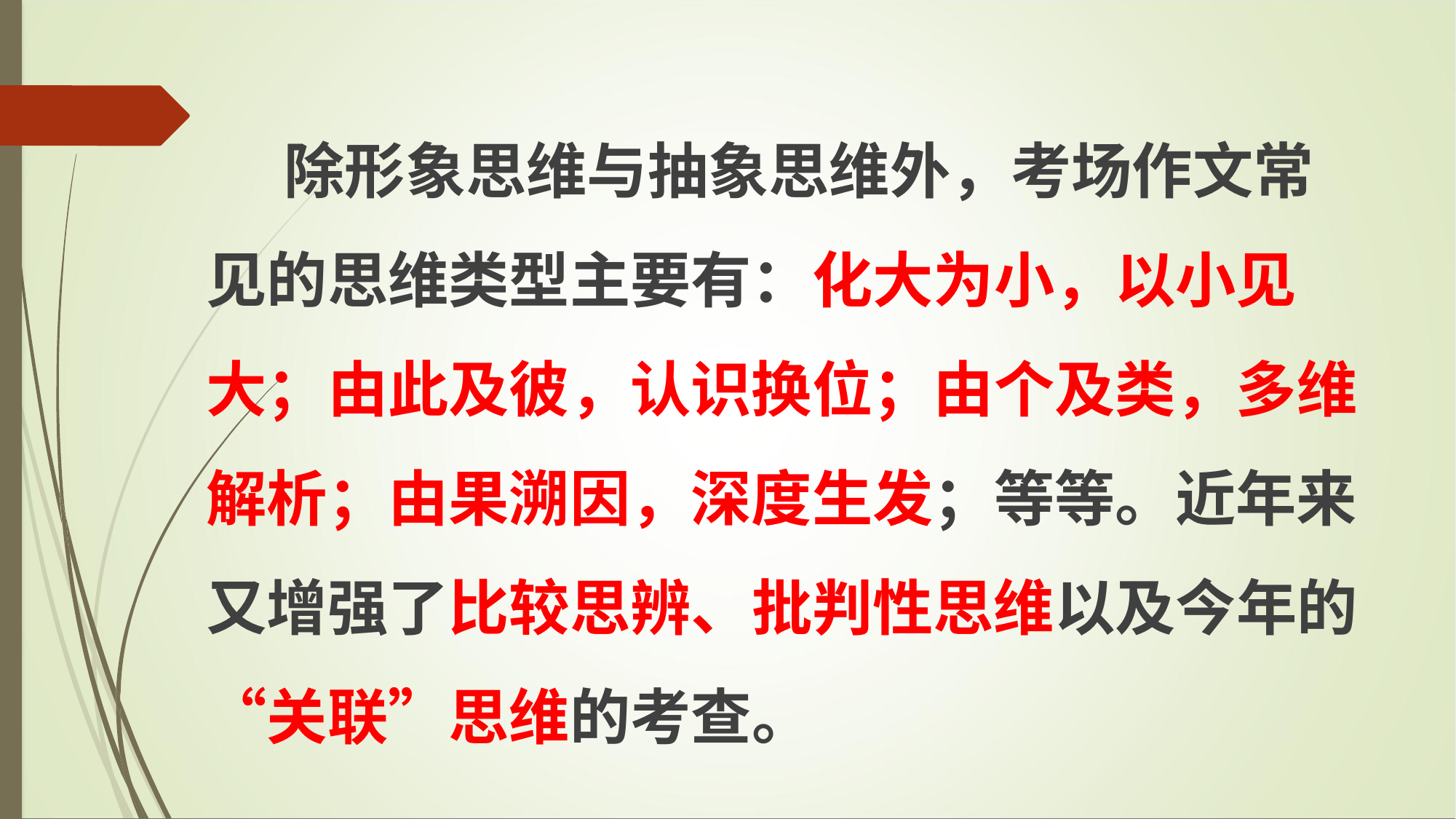

除形象思维与抽象思维外，考场作文常见的思维类型主要有：化大为小，以小见大；由此及彼，认识换位；由个及类，多维解析；由果溯因，深度生发；等等。近年来又增强了比较思辨、批判性思维以及今年的“关联”思维的考查。